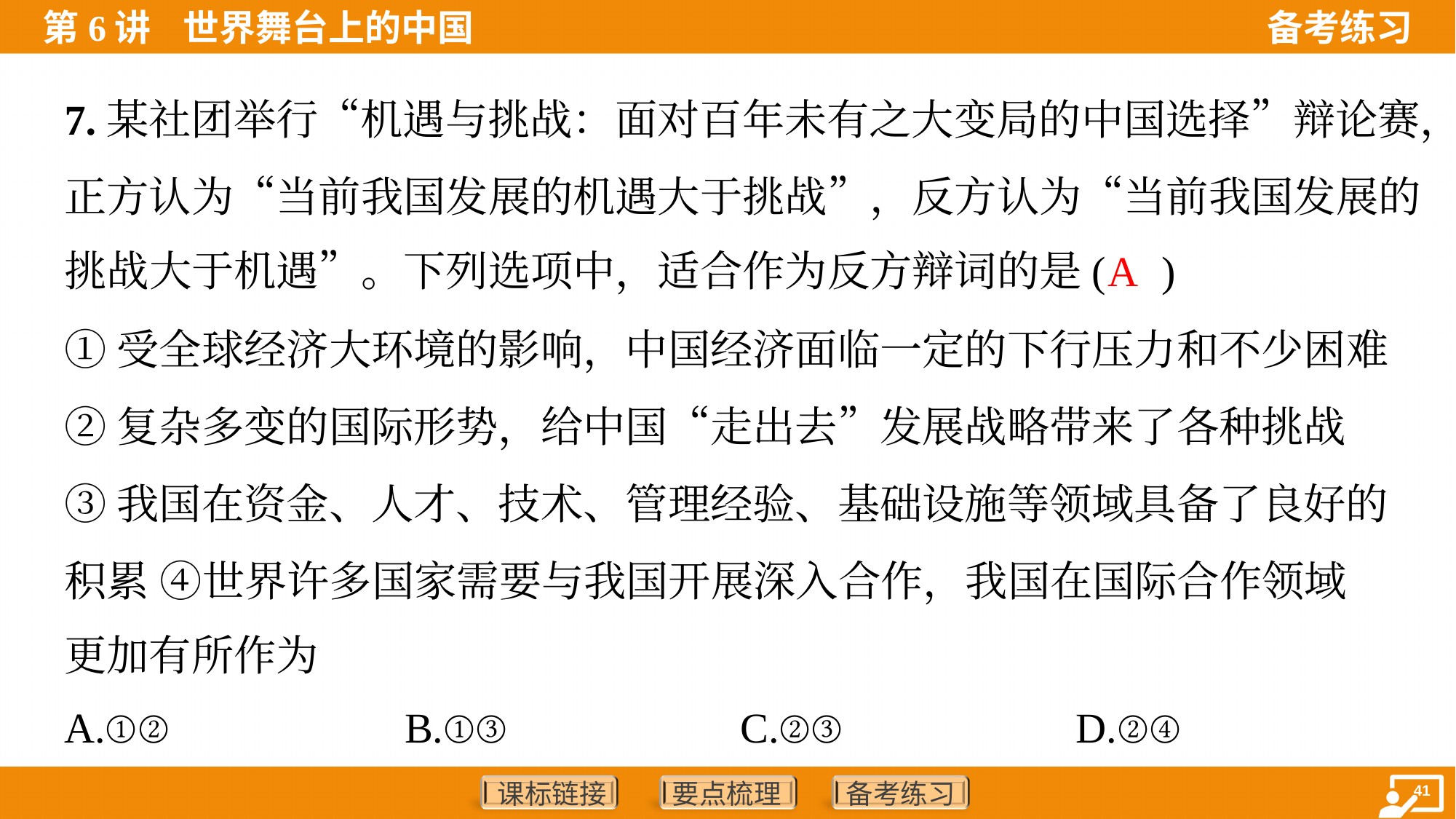

7.某社团举行“机遇与挑战：面对百年未有之大变局的中国选择”辩论赛，
正方认为“当前我国发展的机遇大于挑战”，反方认为“当前我国发展的
挑战大于机遇”。下列选项中，适合作为反方辩词的是(     )
A
①受全球经济大环境的影响，中国经济面临一定的下行压力和不少困难
②复杂多变的国际形势，给中国“走出去”发展战略带来了各种挑战
③我国在资金、人才、技术、管理经验、基础设施等领域具备了良好的
积累 ④世界许多国家需要与我国开展深入合作，我国在国际合作领域
更加有所作为
A.①②	B.①③	C.②③	D.②④